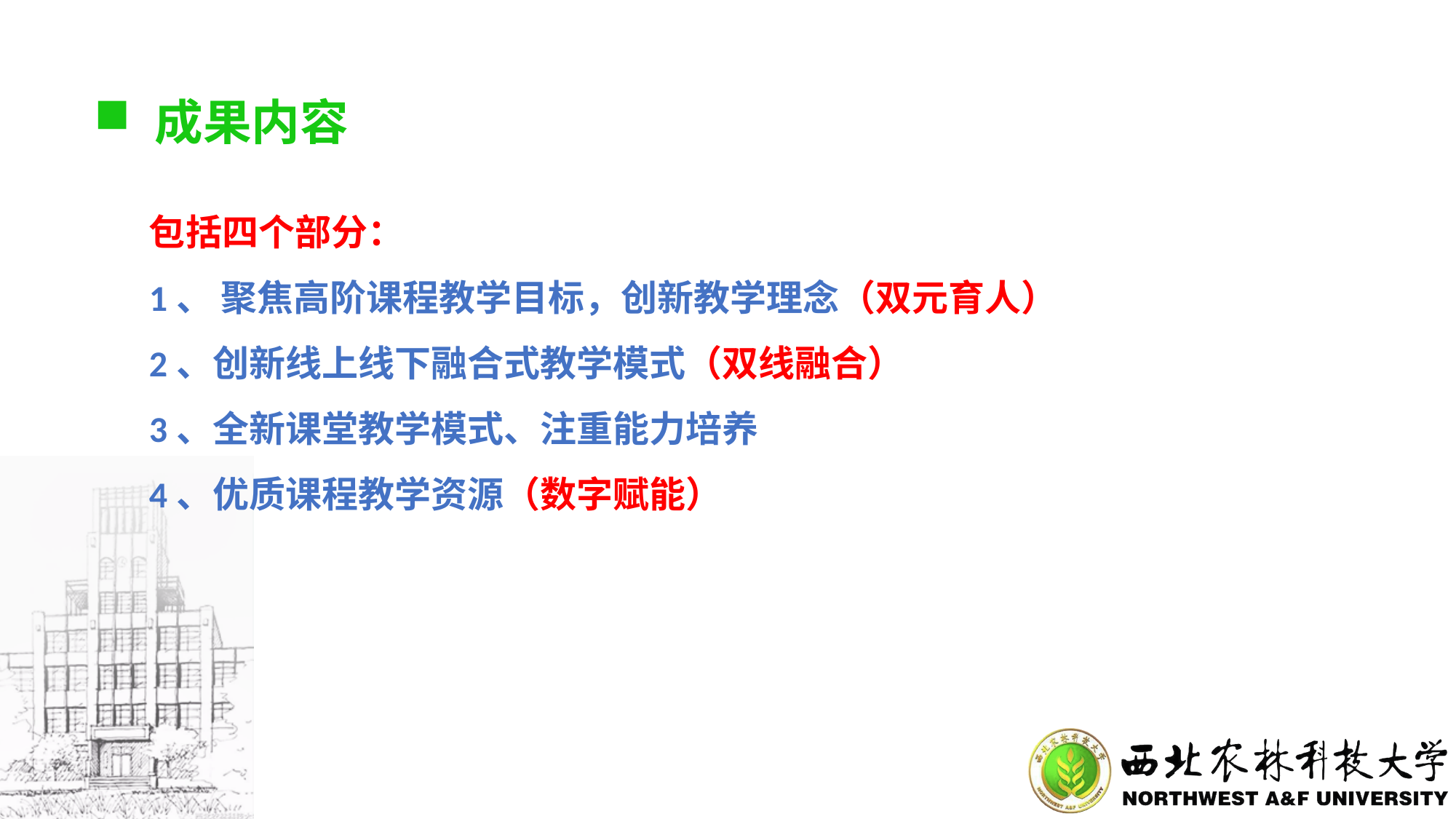

成果内容
包括四个部分：
1、 聚焦高阶课程教学目标，创新教学理念（双元育人）
2、创新线上线下融合式教学模式（双线融合）
3、全新课堂教学模式、注重能力培养
4、优质课程教学资源（数字赋能）